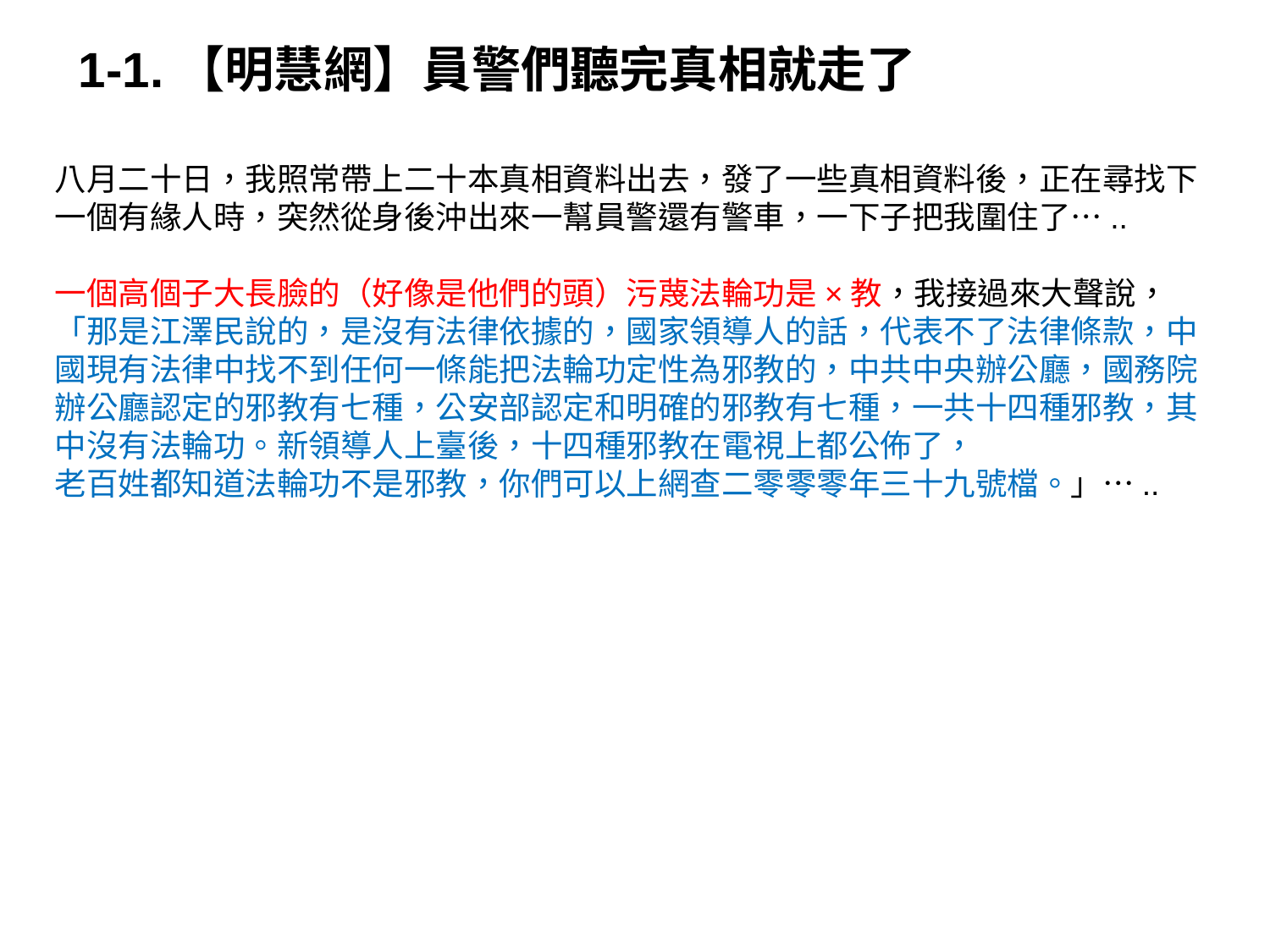

1-1.【明慧網】員警們聽完真相就走了
八月二十日，我照常帶上二十本真相資料出去，發了一些真相資料後，正在尋找下一個有緣人時，突然從身後沖出來一幫員警還有警車，一下子把我圍住了…..

一個高個子大長臉的（好像是他們的頭）污蔑法輪功是×教，我接過來大聲說，「那是江澤民說的，是沒有法律依據的，國家領導人的話，代表不了法律條款，中國現有法律中找不到任何一條能把法輪功定性為邪教的，中共中央辦公廳，國務院辦公廳認定的邪教有七種，公安部認定和明確的邪教有七種，一共十四種邪教，其中沒有法輪功。新領導人上臺後，十四種邪教在電視上都公佈了，
老百姓都知道法輪功不是邪教，你們可以上網查二零零零年三十九號檔。」…..